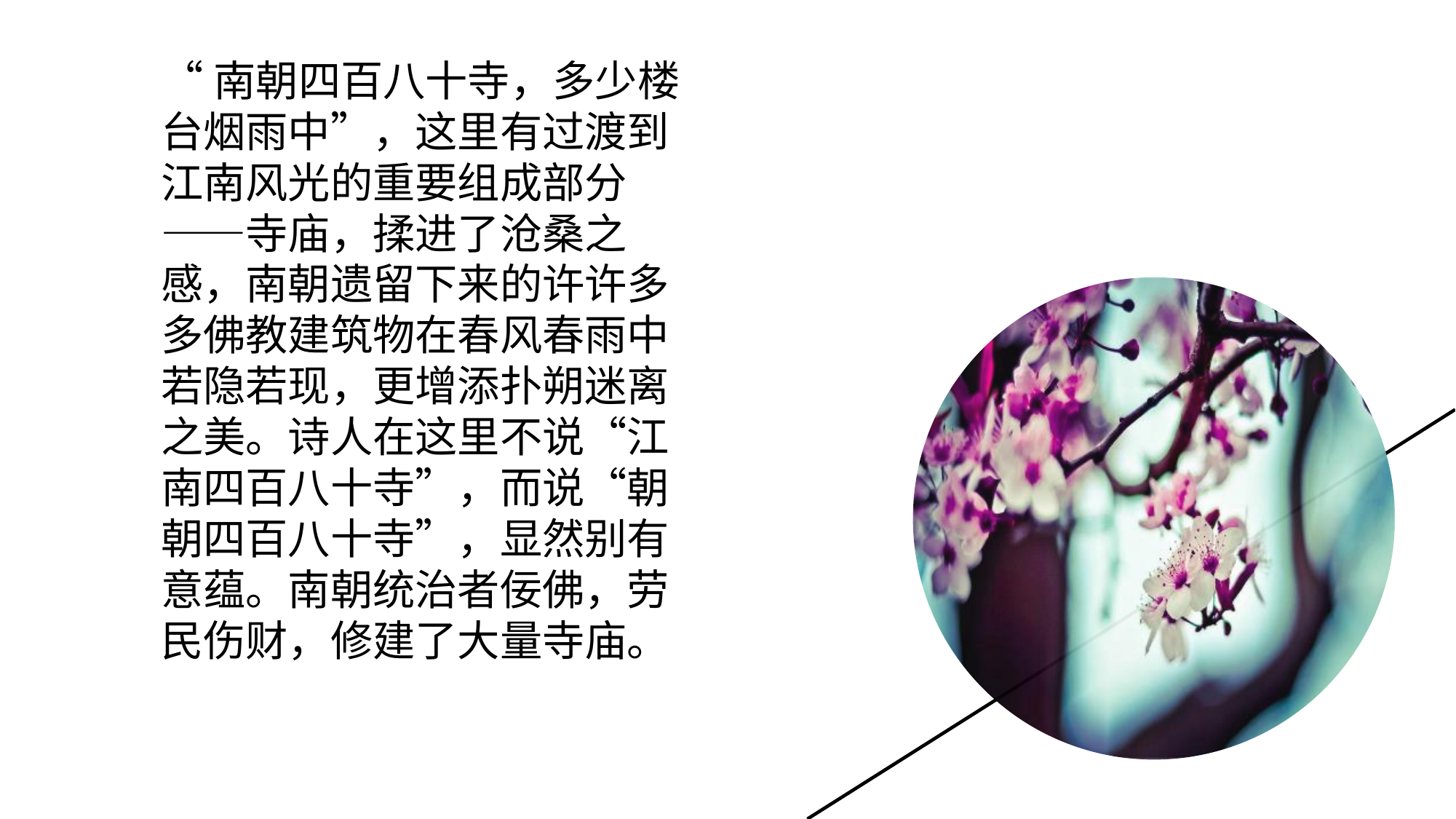

“南朝四百八十寺，多少楼台烟雨中”，这里有过渡到江南风光的重要组成部分——寺庙，揉进了沧桑之感，南朝遗留下来的许许多多佛教建筑物在春风春雨中若隐若现，更增添扑朔迷离之美。诗人在这里不说“江南四百八十寺”，而说“朝朝四百八十寺”，显然别有意蕴。南朝统治者佞佛，劳民伤财，修建了大量寺庙。